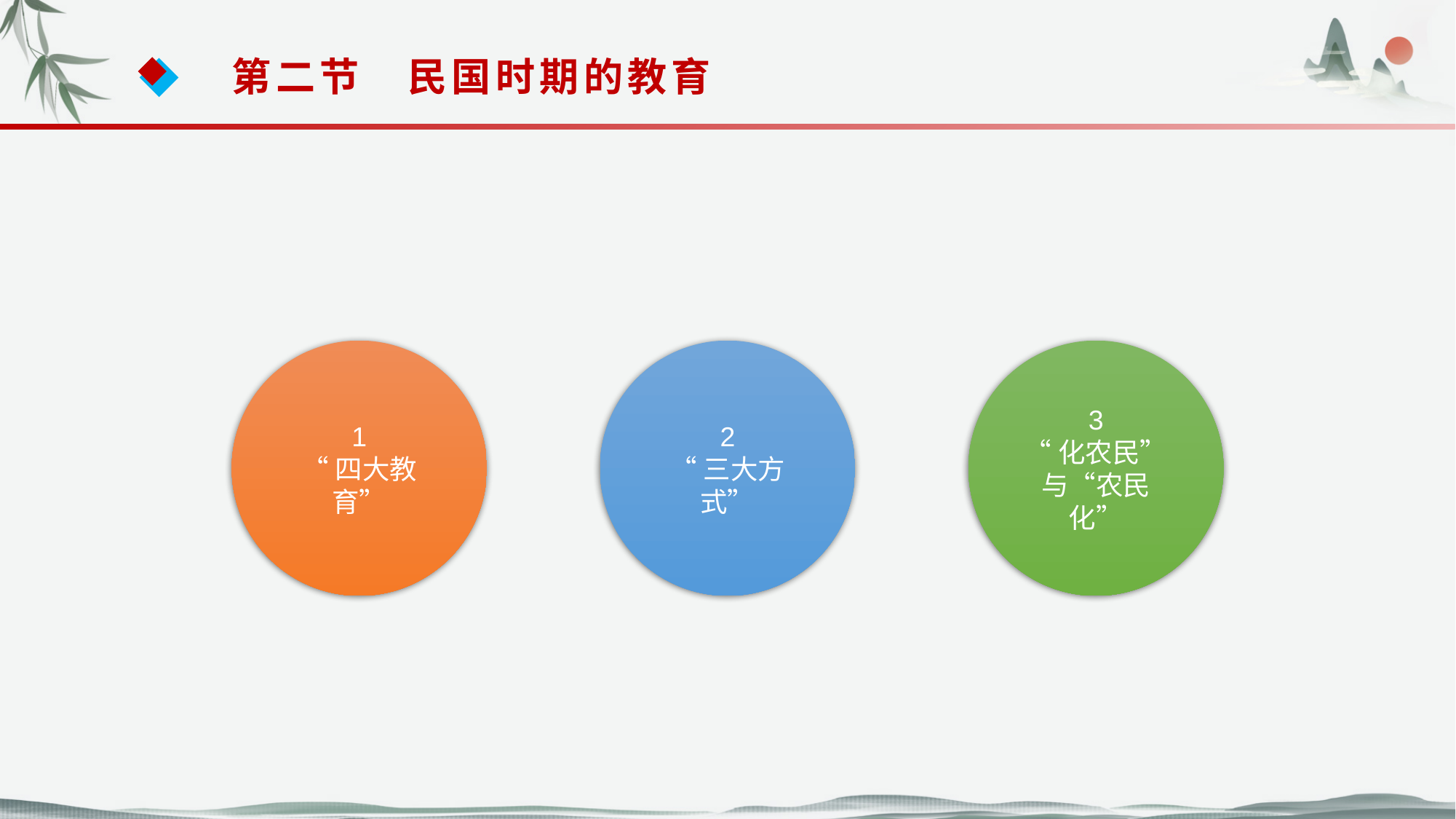

第二节　民国时期的教育

1
“四大教育”
2
“三大方式”
3
“化农民”与“农民化”